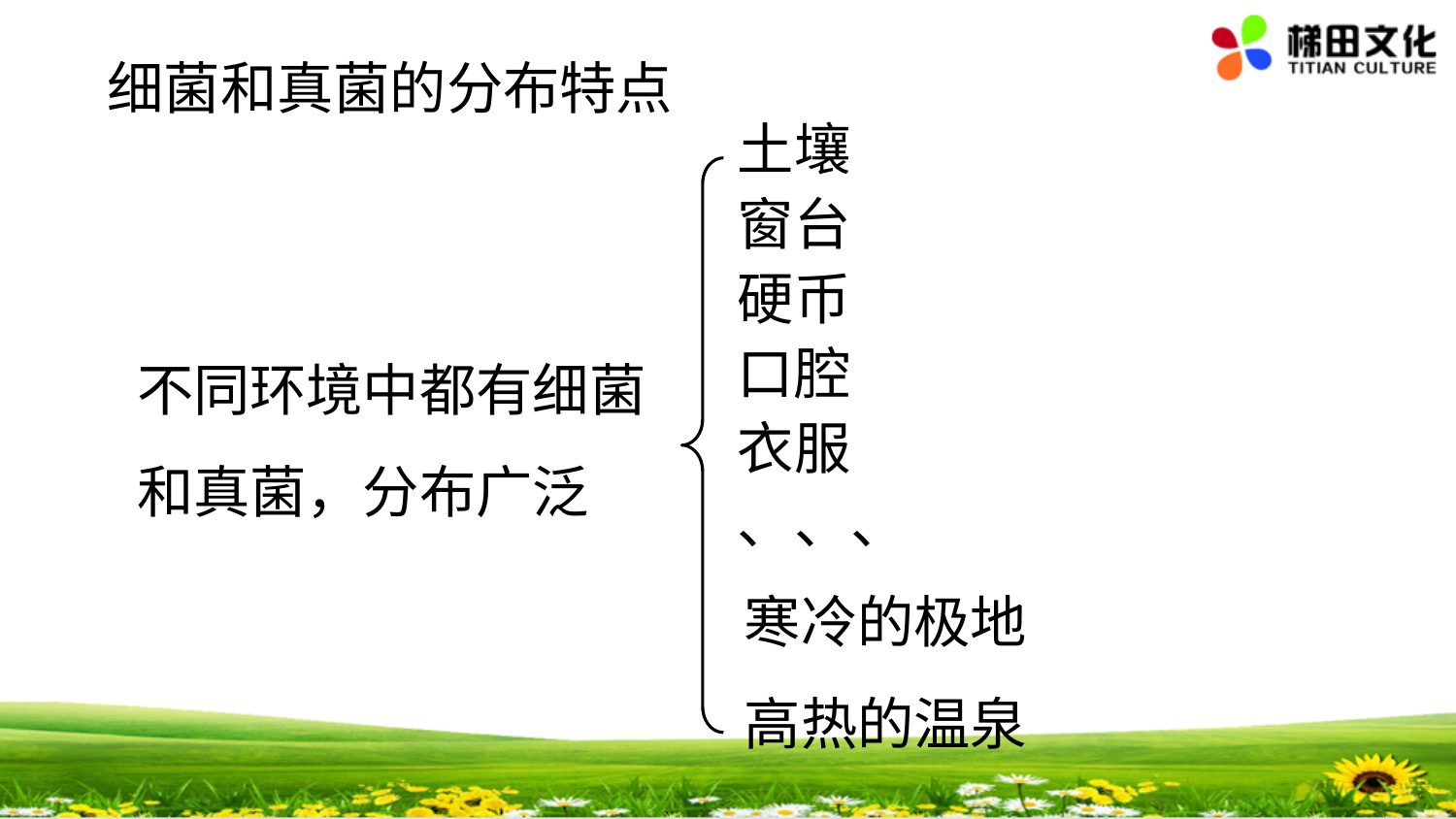

细菌和真菌的分布特点
土壤
窗台
硬币
口腔
衣服
、、、

不同环境中都有细菌和真菌，分布广泛
寒冷的极地
高热的温泉